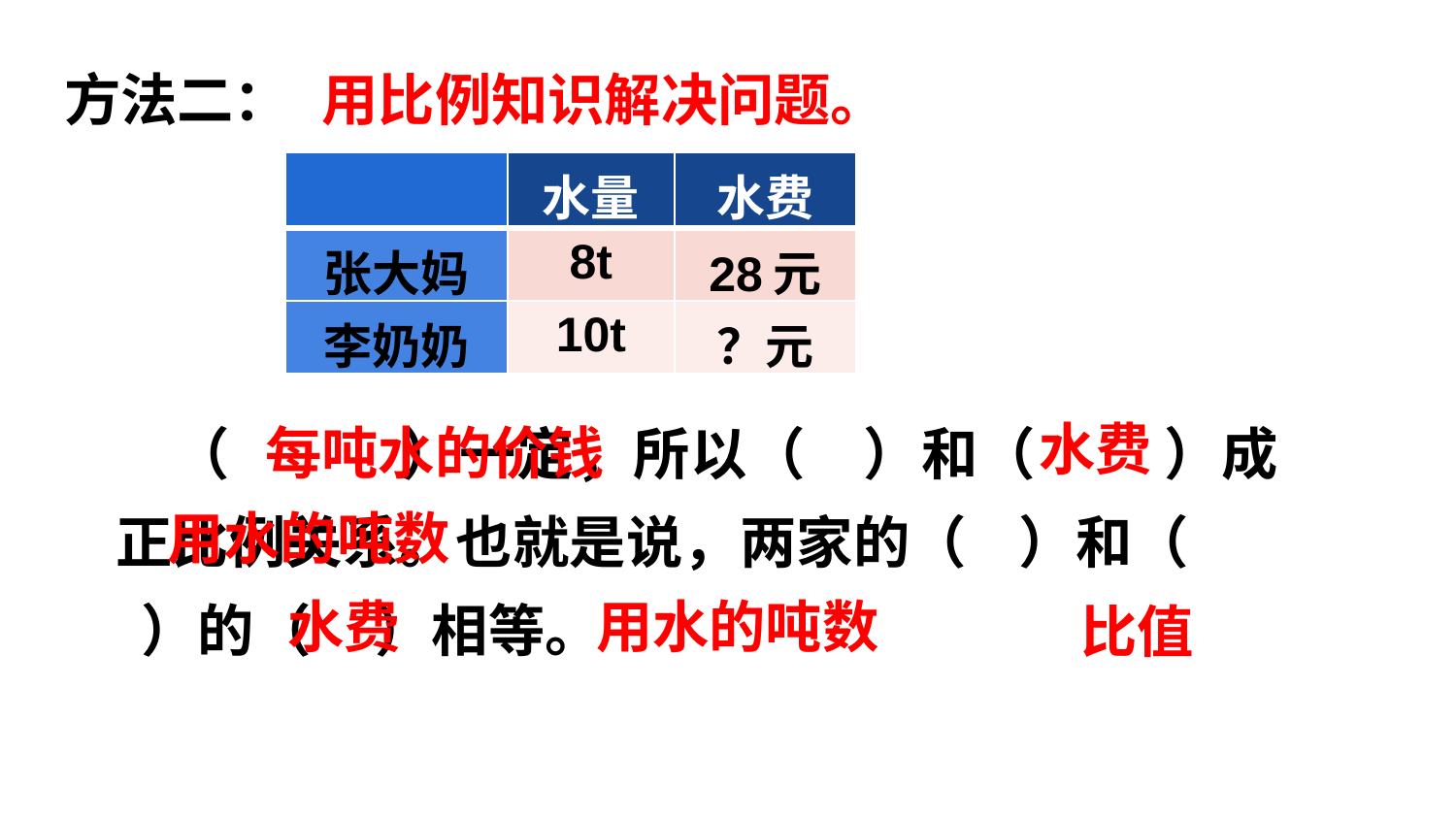

方法二：
用比例知识解决问题。
|  | 水量 | 水费 |
| --- | --- | --- |
| 张大妈 | 8t | 28元 |
| 李奶奶 | 10t | ？元 |
   （            ）一定，所以（    ）和（         ）成正比例关系。也就是说，两家的（    ）和（          ）的（     ）相等。
水费
每吨水的价钱
用水的吨数
水费
用水的吨数
比值